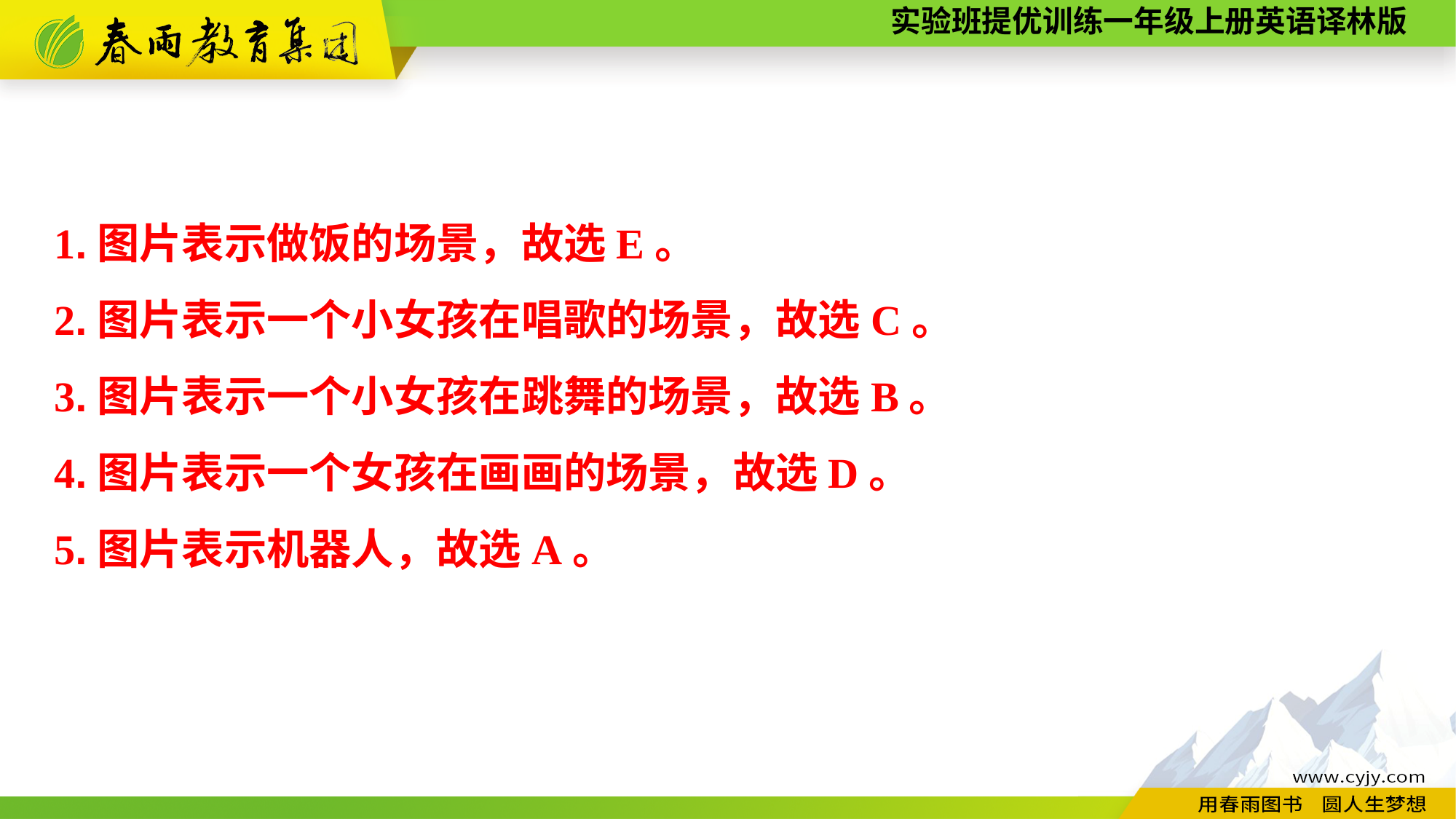

1.图片表示做饭的场景，故选E。
2.图片表示一个小女孩在唱歌的场景，故选C。
3.图片表示一个小女孩在跳舞的场景，故选B。
4.图片表示一个女孩在画画的场景，故选D。
5.图片表示机器人，故选A。